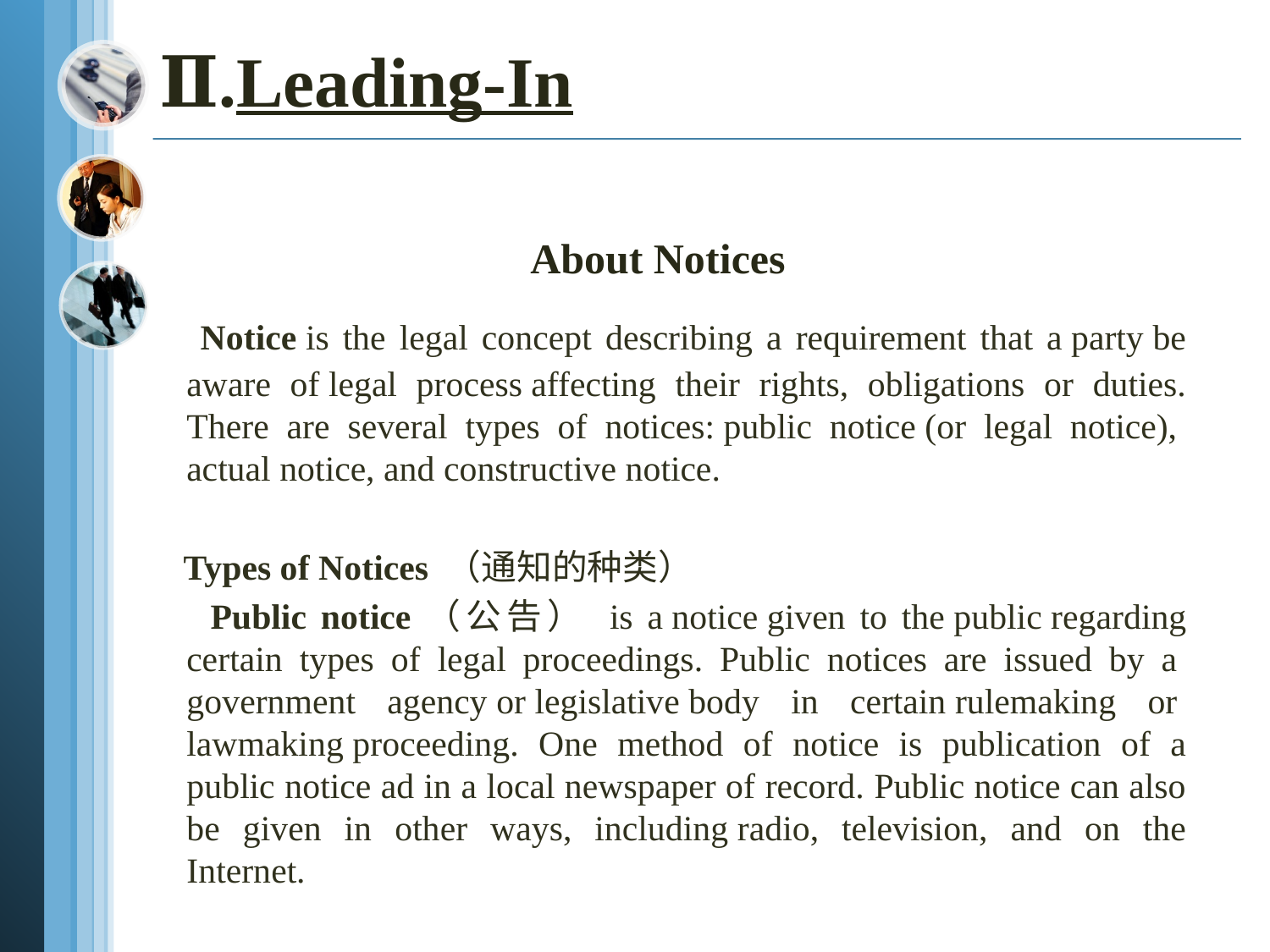

# Ⅱ.Leading-In

About Notices
   Notice is the legal concept describing a requirement that a party be aware of legal process affecting their rights, obligations or duties. There are several types of notices: public notice (or legal notice),  actual notice, and constructive notice.

     Types of Notices （通知的种类）
     Public notice（公告） is a notice given to the public regarding certain types of legal proceedings. Public notices are issued by a  government agency or legislative body in certain rulemaking or  lawmaking proceeding. One method of notice is publication of a public notice ad in a local newspaper of record. Public notice can also be given in other ways, including radio, television, and on the Internet.